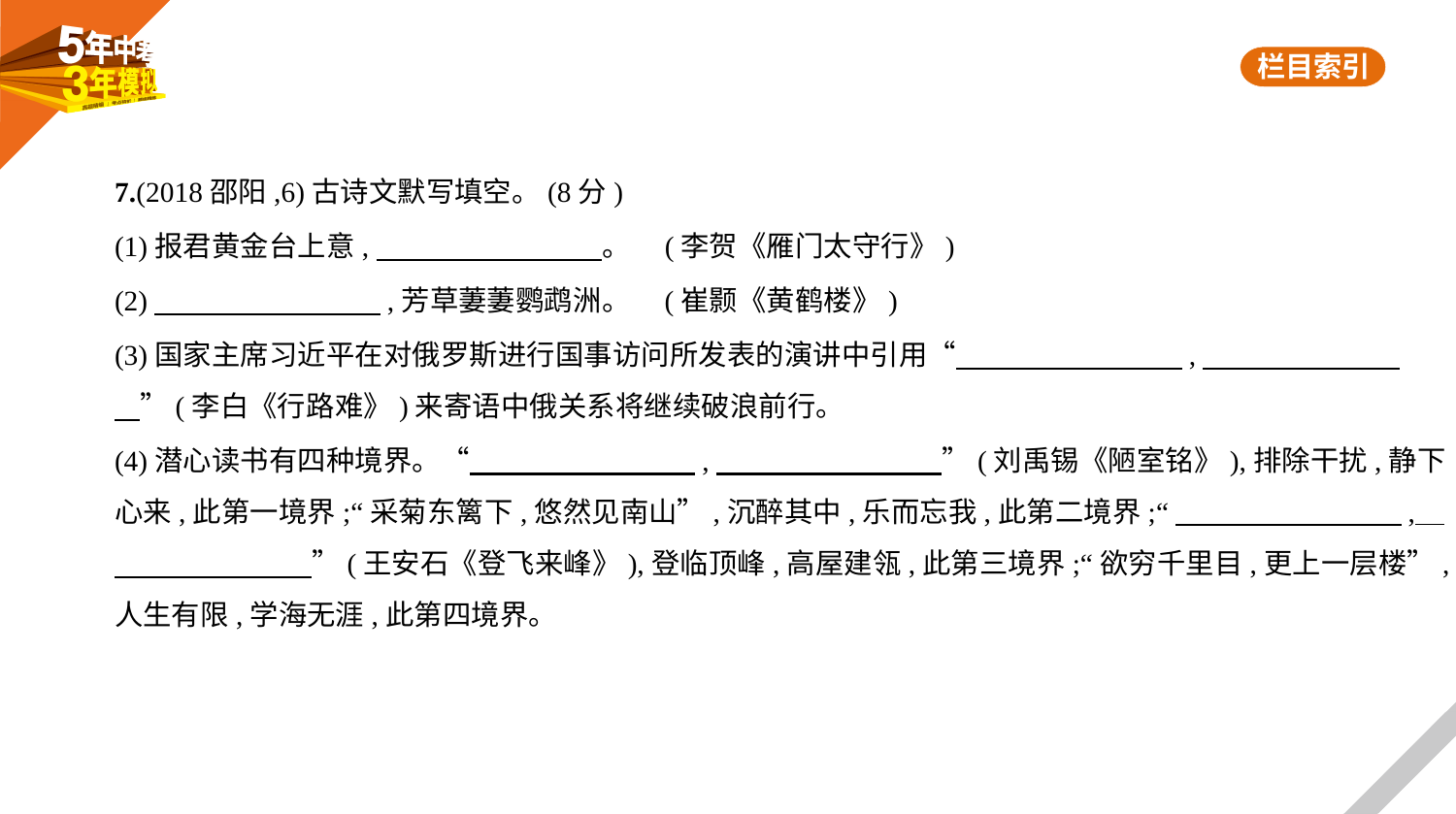

7.(2018邵阳,6)古诗文默写填空。(8分)
(1)报君黄金台上意,　　　　　　　    。 (李贺《雁门太守行》)
(2)　　　　　　　    ,芳草萋萋鹦鹉洲。 (崔颢《黄鹤楼》)
(3)国家主席习近平在对俄罗斯进行国事访问所发表的演讲中引用“　　　　　　　    ,　　　　　　    
    ”(李白《行路难》)来寄语中俄关系将继续破浪前行。
(4)潜心读书有四种境界。“　　　　　　　    ,　　　　　　　    ”(刘禹锡《陋室铭》),排除干扰,静下
心来,此第一境界;“采菊东篱下,悠然见南山”,沉醉其中,乐而忘我,此第二境界;“　　　　　　　    ,    
　　　　　　    ”(王安石《登飞来峰》),登临顶峰,高屋建瓴,此第三境界;“欲穷千里目,更上一层楼”,
人生有限,学海无涯,此第四境界。